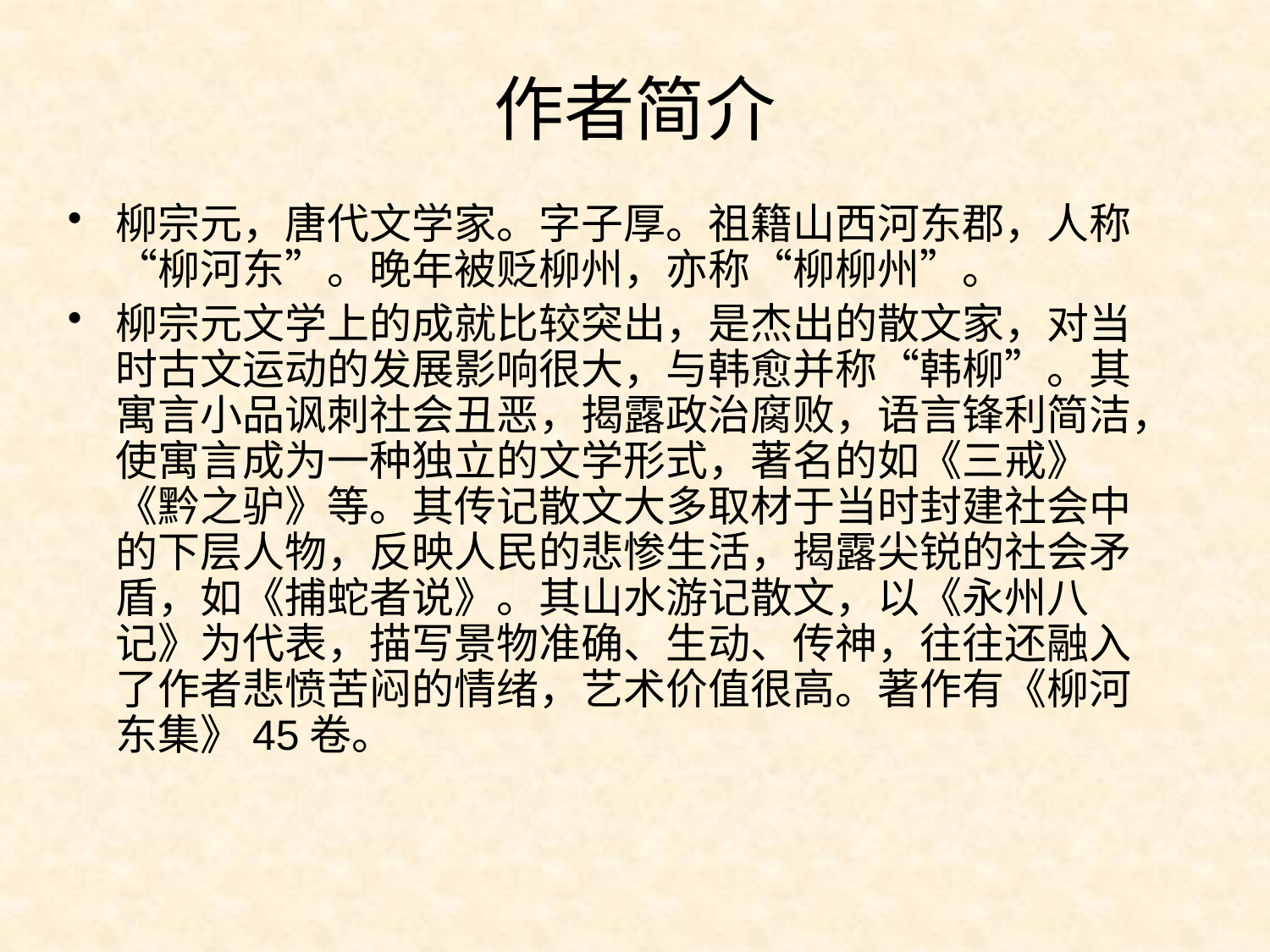

# 作者简介
柳宗元，唐代文学家。字子厚。祖籍山西河东郡，人称“柳河东”。晚年被贬柳州，亦称“柳柳州”。
柳宗元文学上的成就比较突出，是杰出的散文家，对当时古文运动的发展影响很大，与韩愈并称“韩柳”。其寓言小品讽刺社会丑恶，揭露政治腐败，语言锋利简洁，使寓言成为一种独立的文学形式，著名的如《三戒》《黔之驴》等。其传记散文大多取材于当时封建社会中的下层人物，反映人民的悲惨生活，揭露尖锐的社会矛盾，如《捕蛇者说》。其山水游记散文，以《永州八记》为代表，描写景物准确、生动、传神，往往还融入了作者悲愤苦闷的情绪，艺术价值很高。著作有《柳河东集》45卷。